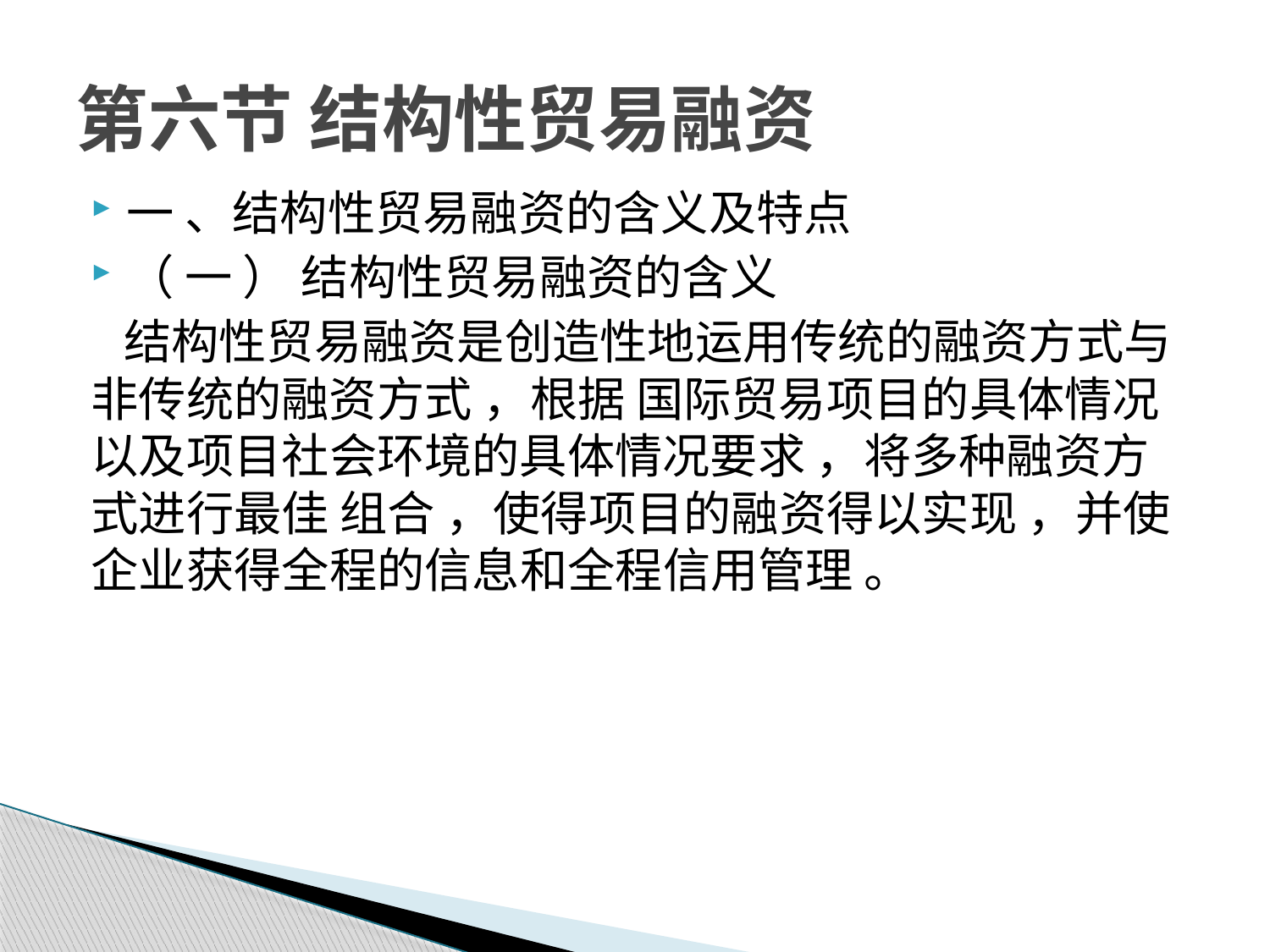

# 第六节 结构性贸易融资
一 、结构性贸易融资的含义及特点
（ 一 ） 结构性贸易融资的含义
  结构性贸易融资是创造性地运用传统的融资方式与非传统的融资方式 ，根据 国际贸易项目的具体情况以及项目社会环境的具体情况要求 ，将多种融资方式进行最佳 组合 ，使得项目的融资得以实现 ，并使企业获得全程的信息和全程信用管理 。